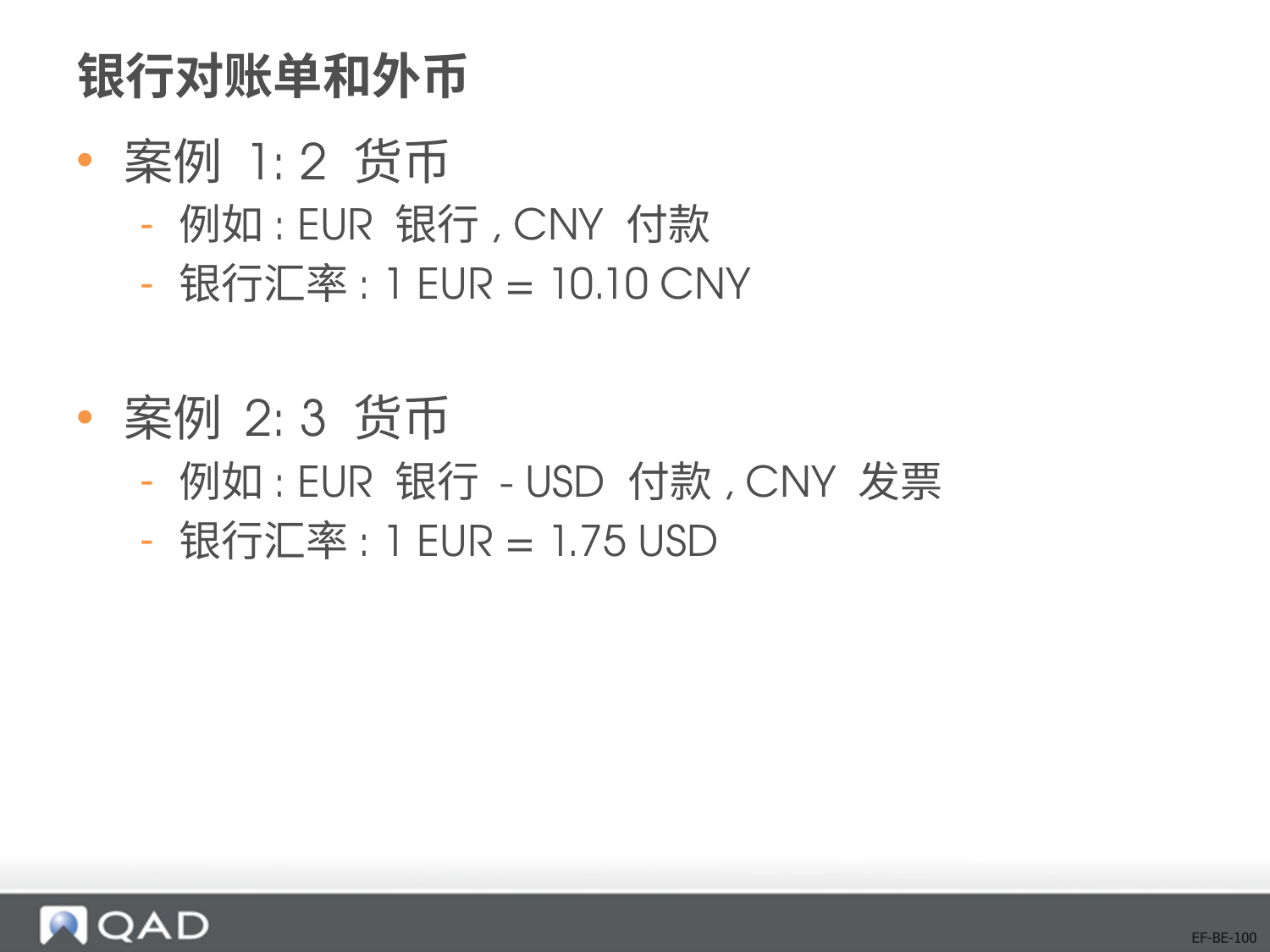

# 银行对账单和外币
案例 1: 2 货币
例如: EUR 银行, CNY 付款
银行汇率: 1 EUR = 10.10 CNY

案例 2: 3 货币
例如: EUR 银行 - USD 付款, CNY 发票
银行汇率: 1 EUR = 1.75 USD

EF-BE-100